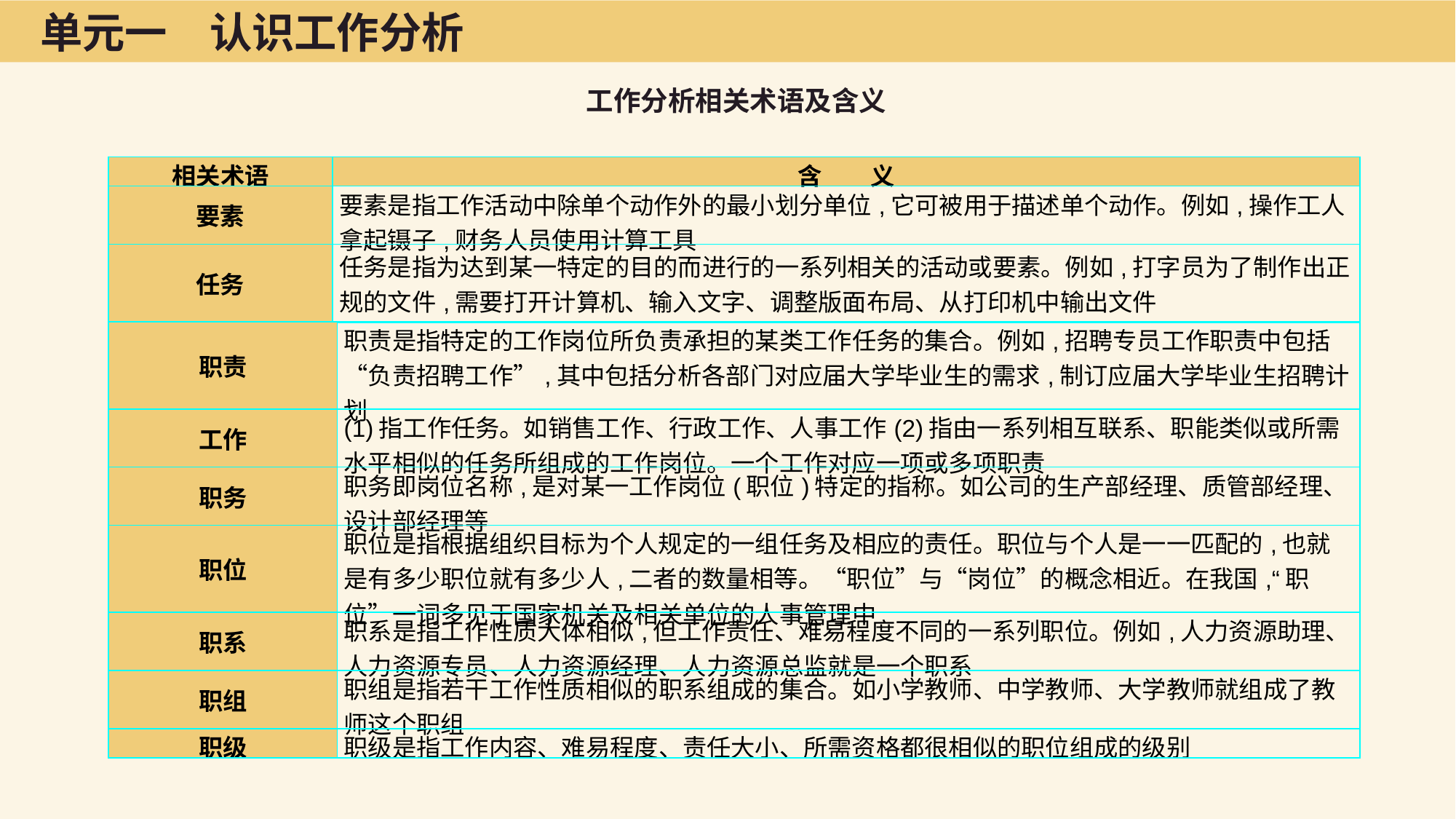

单元一　认识工作分析
工作分析相关术语及含义
| 相关术语 | 含　　义 |
| --- | --- |
| 要素 | 要素是指工作活动中除单个动作外的最小划分单位,它可被用于描述单个动作。例如,操作工人拿起镊子,财务人员使用计算工具 |
| 任务 | 任务是指为达到某一特定的目的而进行的一系列相关的活动或要素。例如,打字员为了制作出正规的文件,需要打开计算机、输入文字、调整版面布局、从打印机中输出文件 |
| 职责 | 职责是指特定的工作岗位所负责承担的某类工作任务的集合。例如,招聘专员工作职责中包括“负责招聘工作”,其中包括分析各部门对应届大学毕业生的需求,制订应届大学毕业生招聘计划 |
| --- | --- |
| 工作 | (1)指工作任务。如销售工作、行政工作、人事工作(2)指由一系列相互联系、职能类似或所需水平相似的任务所组成的工作岗位。一个工作对应一项或多项职责 |
| 职务 | 职务即岗位名称,是对某一工作岗位(职位)特定的指称。如公司的生产部经理、质管部经理、设计部经理等 |
| 职位 | 职位是指根据组织目标为个人规定的一组任务及相应的责任。职位与个人是一一匹配的,也就是有多少职位就有多少人,二者的数量相等。“职位”与“岗位”的概念相近。在我国,“职位”一词多见于国家机关及相关单位的人事管理中 |
| 职系 | 职系是指工作性质大体相似,但工作责任、难易程度不同的一系列职位。例如,人力资源助理、人力资源专员、人力资源经理、人力资源总监就是一个职系 |
| 职组 | 职组是指若干工作性质相似的职系组成的集合。如小学教师、中学教师、大学教师就组成了教师这个职组 |
| 职级 | 职级是指工作内容、难易程度、责任大小、所需资格都很相似的职位组成的级别 |